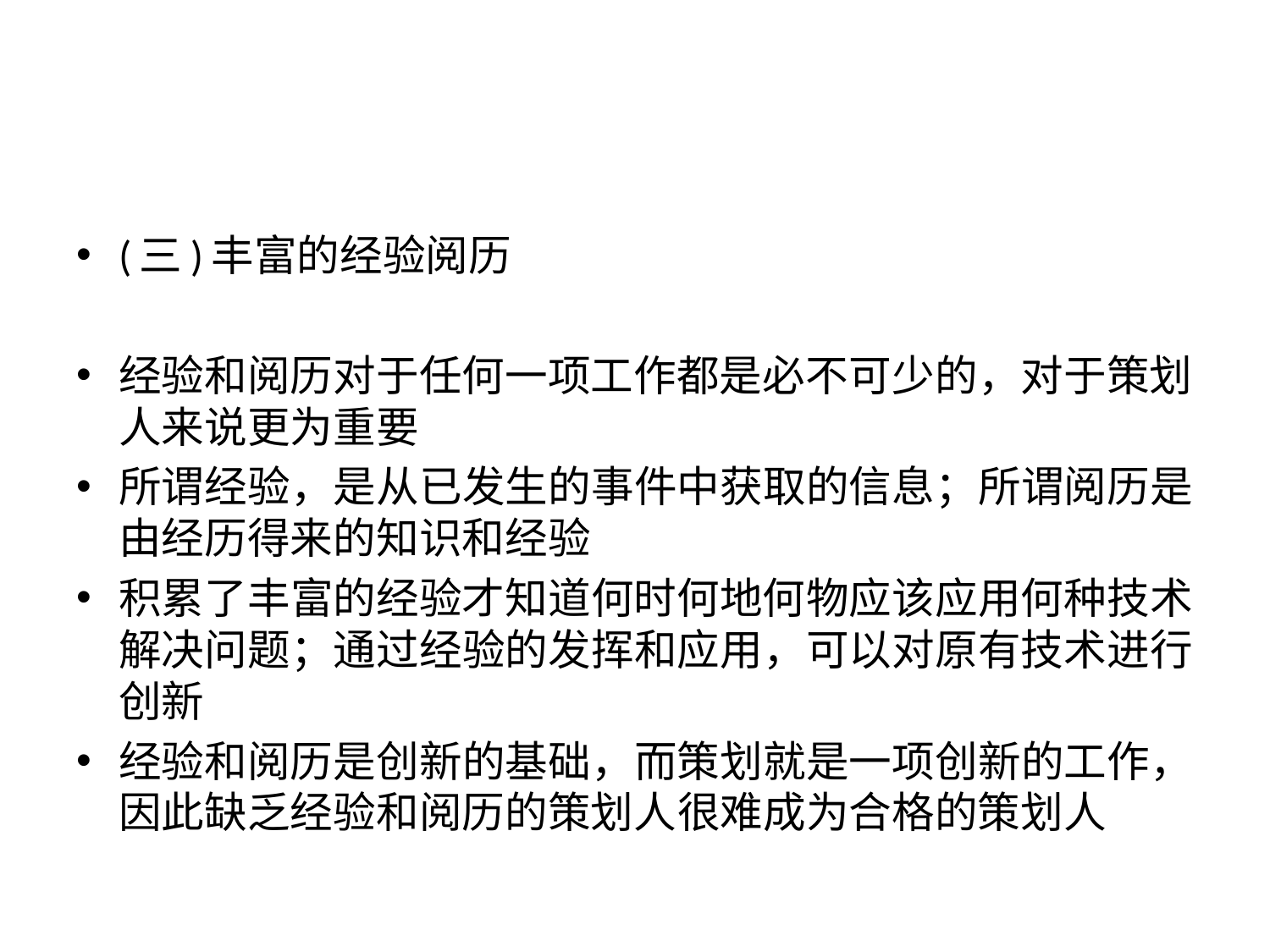

#
(三)丰富的经验阅历

经验和阅历对于任何一项工作都是必不可少的，对于策划人来说更为重要
所谓经验，是从已发生的事件中获取的信息；所谓阅历是由经历得来的知识和经验
积累了丰富的经验才知道何时何地何物应该应用何种技术解决问题；通过经验的发挥和应用，可以对原有技术进行创新
经验和阅历是创新的基础，而策划就是一项创新的工作，因此缺乏经验和阅历的策划人很难成为合格的策划人